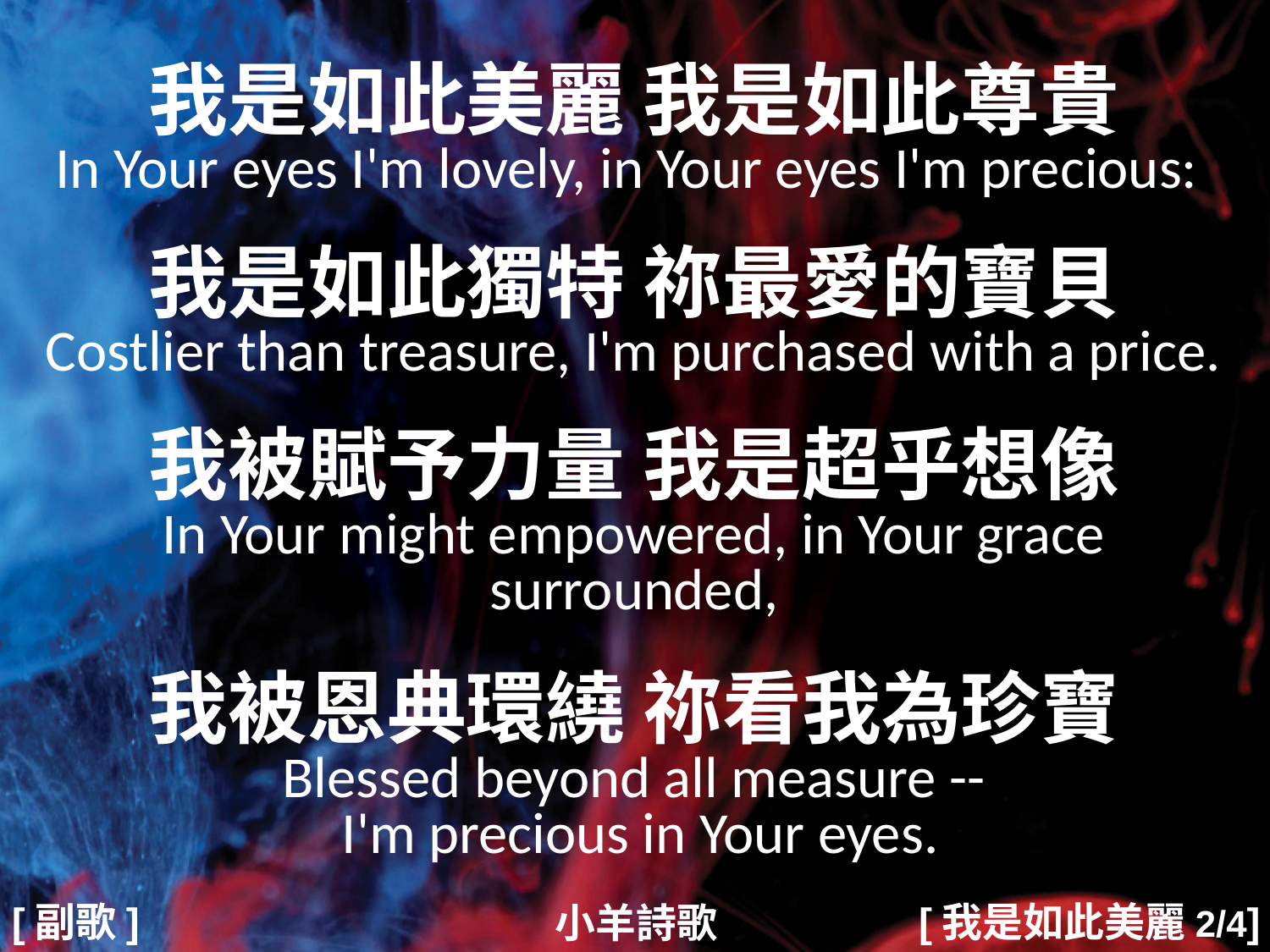

我是如此美麗 我是如此尊貴
In Your eyes I'm lovely, in Your eyes I'm precious:

我是如此獨特 祢最愛的寶貝
Costlier than treasure, I'm purchased with a price.

我被賦予力量 我是超乎想像
In Your might empowered, in Your grace surrounded,

我被恩典環繞 祢看我為珍寶
Blessed beyond all measure --
 I'm precious in Your eyes.

#

[副歌]
[我是如此美麗2/4]
小羊詩歌